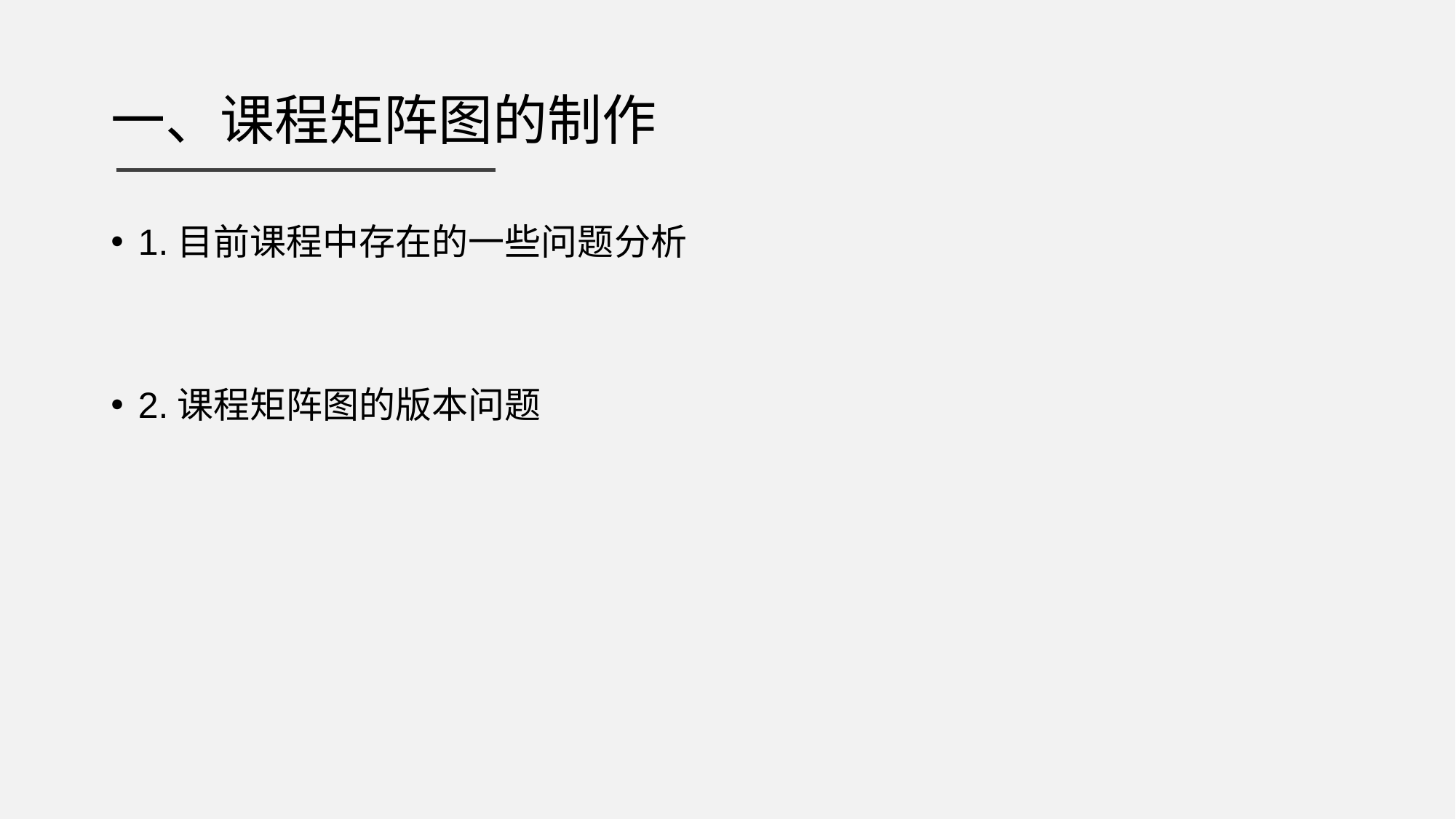

# 一、课程矩阵图的制作
1.目前课程中存在的一些问题分析

2.课程矩阵图的版本问题